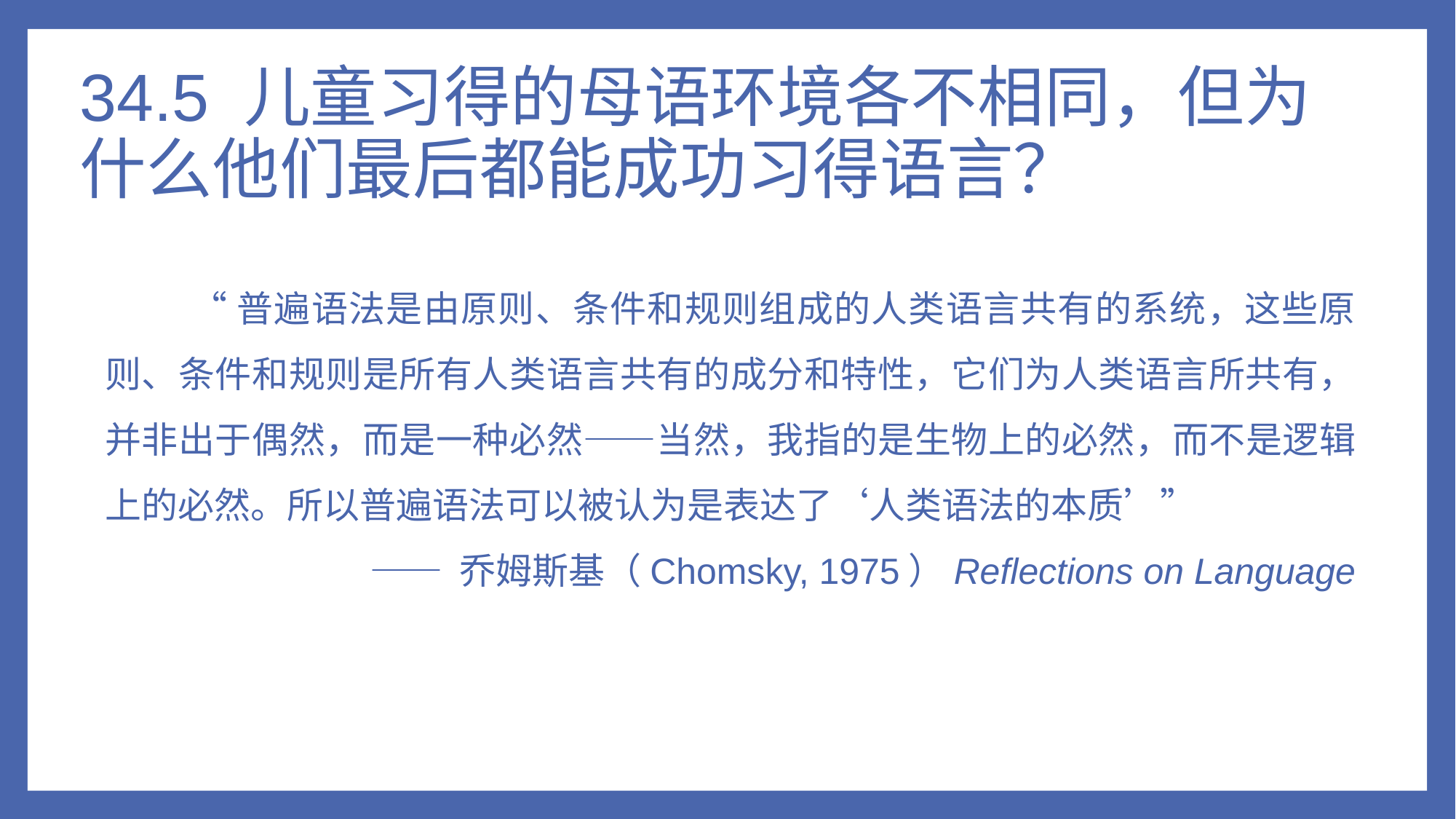

# 34.5 儿童习得的母语环境各不相同，但为什么他们最后都能成功习得语言？
“普遍语法是由原则、条件和规则组成的人类语言共有的系统，这些原则、条件和规则是所有人类语言共有的成分和特性，它们为人类语言所共有，并非出于偶然，而是一种必然——当然，我指的是生物上的必然，而不是逻辑上的必然。所以普遍语法可以被认为是表达了‘人类语法的本质’”
—— 乔姆斯基（Chomsky, 1975）Reflections on Language